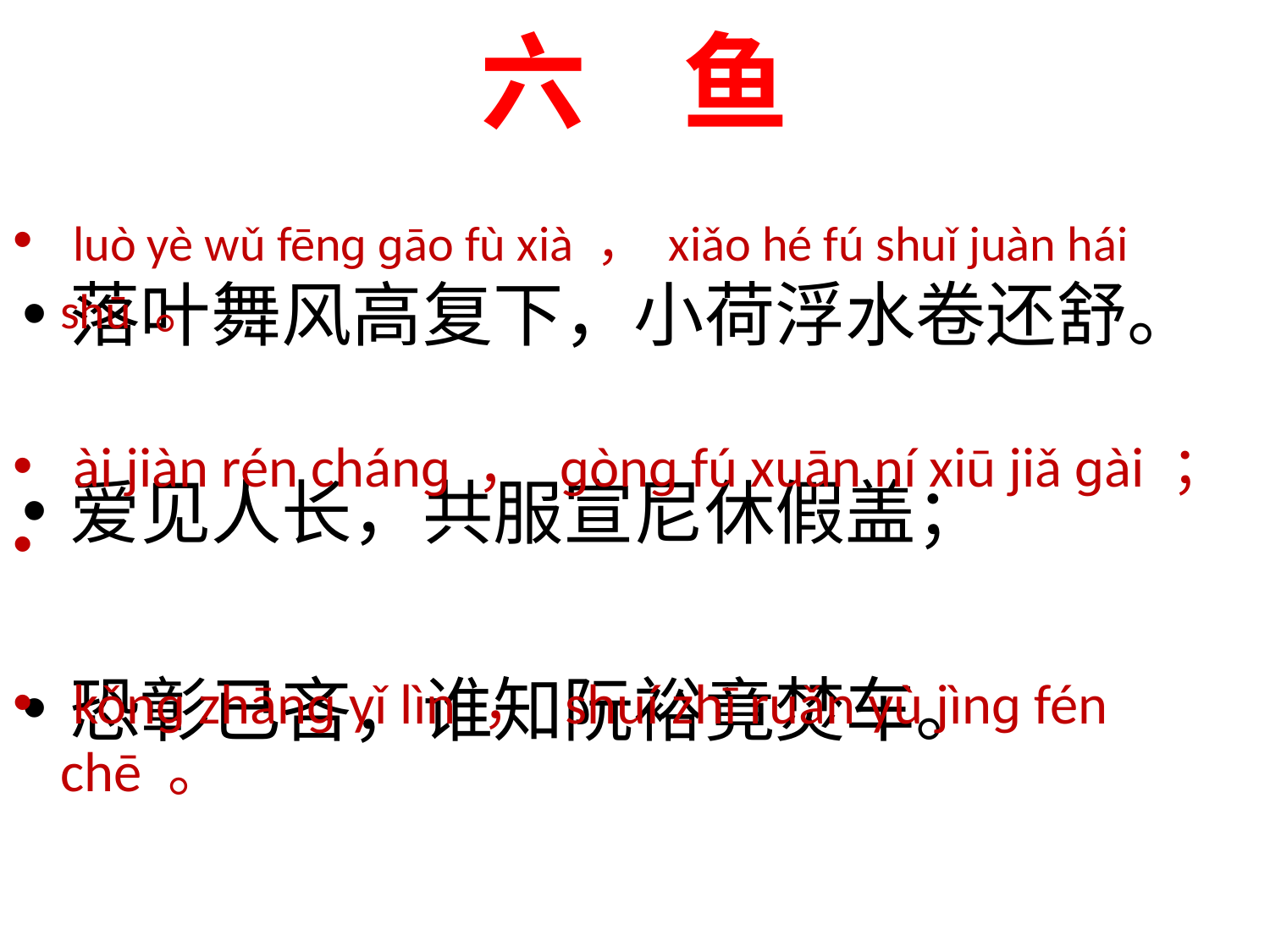

六    鱼
#
 luò yè wǔ fēnɡ ɡāo fù xià ， xiǎo hé fú shuǐ juàn hái shū 。

 ài jiàn rén chánɡ ， ɡònɡ fú xuān ní xiū jiǎ ɡài ；

 kǒnɡ zhānɡ yǐ lìn ， shuí zhī ruǎn yù jìnɡ fén chē 。
落叶舞风高复下，小荷浮水卷还舒。

爱见人长，共服宣尼休假盖；

恐彰已吝，谁知阮裕竟焚车。